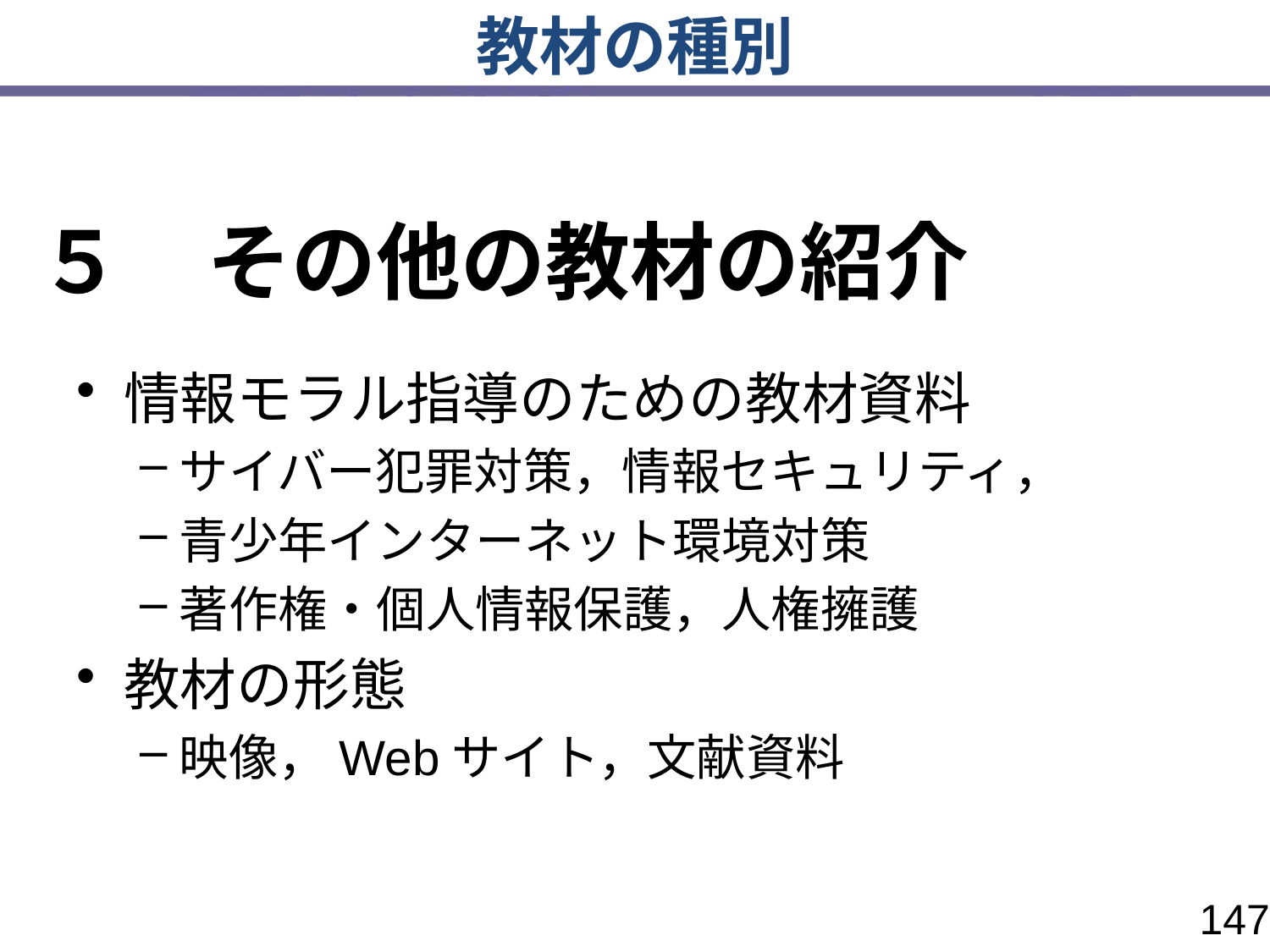

教材の種別

５　その他の教材の紹介
情報モラル指導のための教材資料
サイバー犯罪対策，情報セキュリティ，
青少年インターネット環境対策
著作権・個人情報保護，人権擁護
教材の形態
映像，Webサイト，文献資料
147